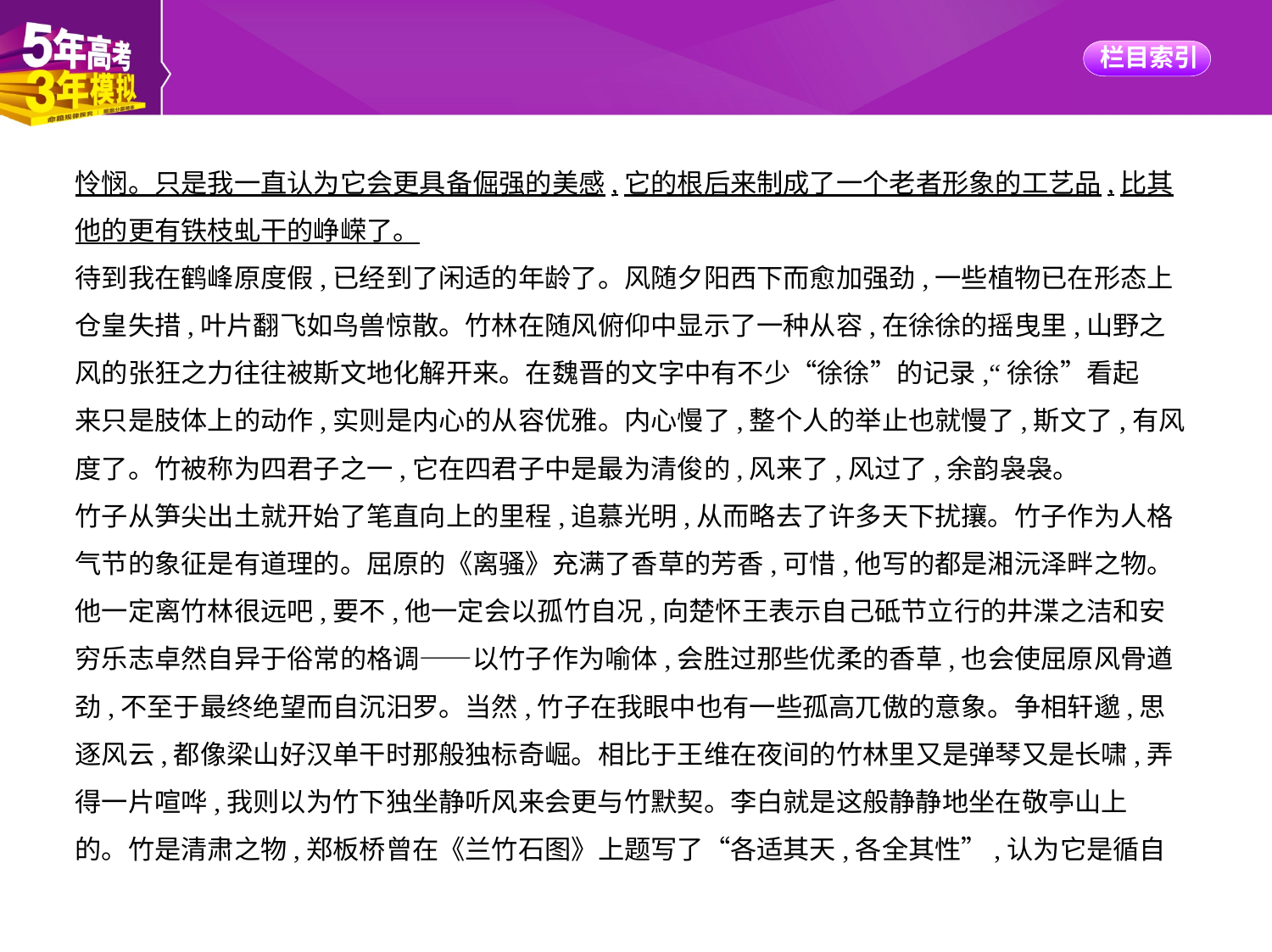

怜悯。只是我一直认为它会更具备倔强的美感,它的根后来制成了一个老者形象的工艺品,比其
他的更有铁枝虬干的峥嵘了。
待到我在鹤峰原度假,已经到了闲适的年龄了。风随夕阳西下而愈加强劲,一些植物已在形态上
仓皇失措,叶片翻飞如鸟兽惊散。竹林在随风俯仰中显示了一种从容,在徐徐的摇曳里,山野之
风的张狂之力往往被斯文地化解开来。在魏晋的文字中有不少“徐徐”的记录,“徐徐”看起
来只是肢体上的动作,实则是内心的从容优雅。内心慢了,整个人的举止也就慢了,斯文了,有风
度了。竹被称为四君子之一,它在四君子中是最为清俊的,风来了,风过了,余韵袅袅。
竹子从笋尖出土就开始了笔直向上的里程,追慕光明,从而略去了许多天下扰攘。竹子作为人格
气节的象征是有道理的。屈原的《离骚》充满了香草的芳香,可惜,他写的都是湘沅泽畔之物。
他一定离竹林很远吧,要不,他一定会以孤竹自况,向楚怀王表示自己砥节立行的井渫之洁和安
穷乐志卓然自异于俗常的格调——以竹子作为喻体,会胜过那些优柔的香草,也会使屈原风骨遒
劲,不至于最终绝望而自沉汨罗。当然,竹子在我眼中也有一些孤高兀傲的意象。争相轩邈,思
逐风云,都像梁山好汉单干时那般独标奇崛。相比于王维在夜间的竹林里又是弹琴又是长啸,弄
得一片喧哗,我则以为竹下独坐静听风来会更与竹默契。李白就是这般静静地坐在敬亭山上
的。竹是清肃之物,郑板桥曾在《兰竹石图》上题写了“各适其天,各全其性”,认为它是循自